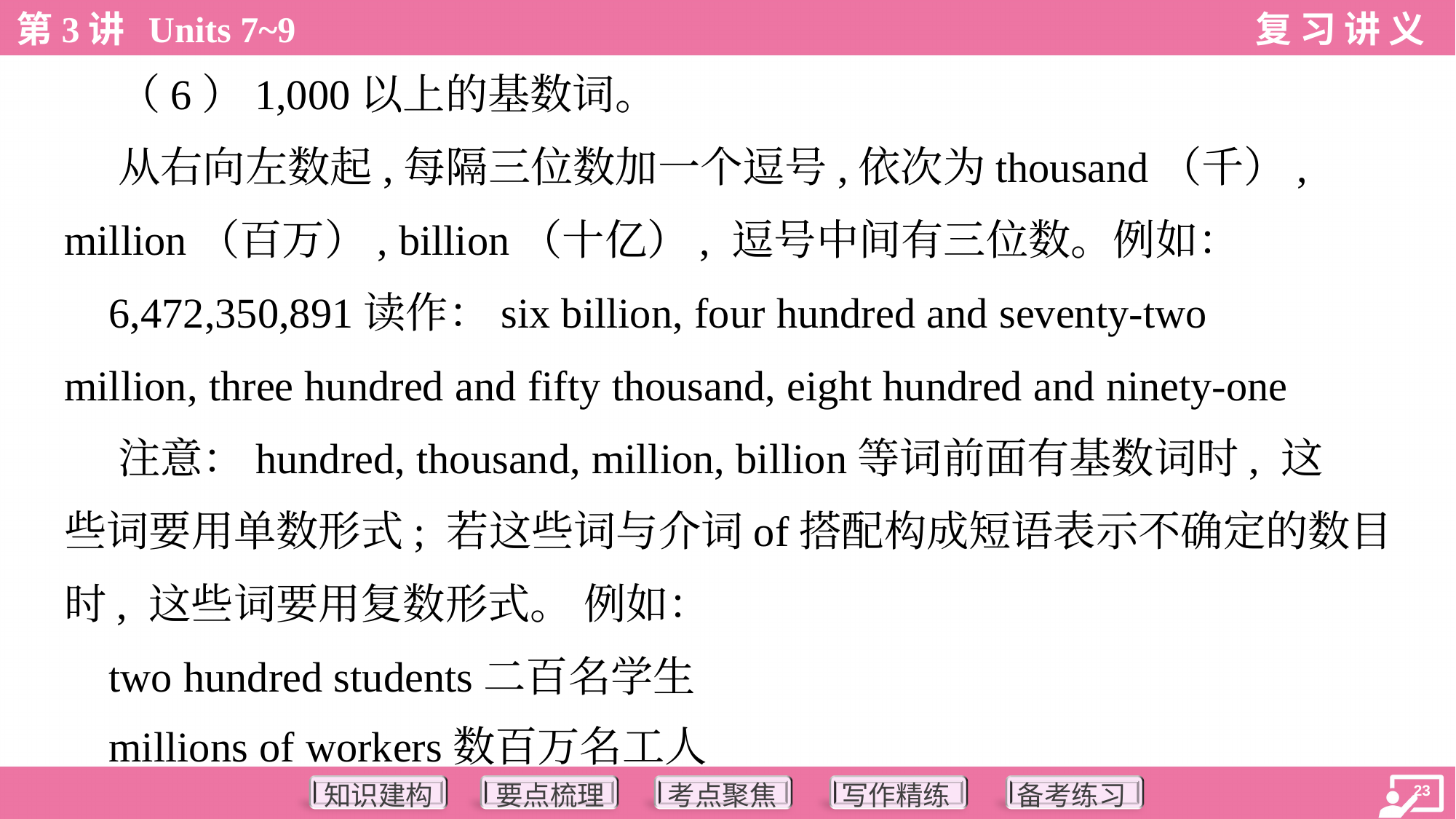

（6）1,000以上的基数词。
    从右向左数起,每隔三位数加一个逗号,依次为thousand（千）,
million（百万）, billion（十亿）, 逗号中间有三位数。例如：
    6,472,350,891读作：six billion, four hundred and seventy-two
million, three hundred and fifty thousand, eight hundred and ninety-one
    注意：hundred, thousand, million, billion等词前面有基数词时, 这
些词要用单数形式; 若这些词与介词of搭配构成短语表示不确定的数目
时, 这些词要用复数形式。 例如：
    two hundred students二百名学生
    millions of workers数百万名工人